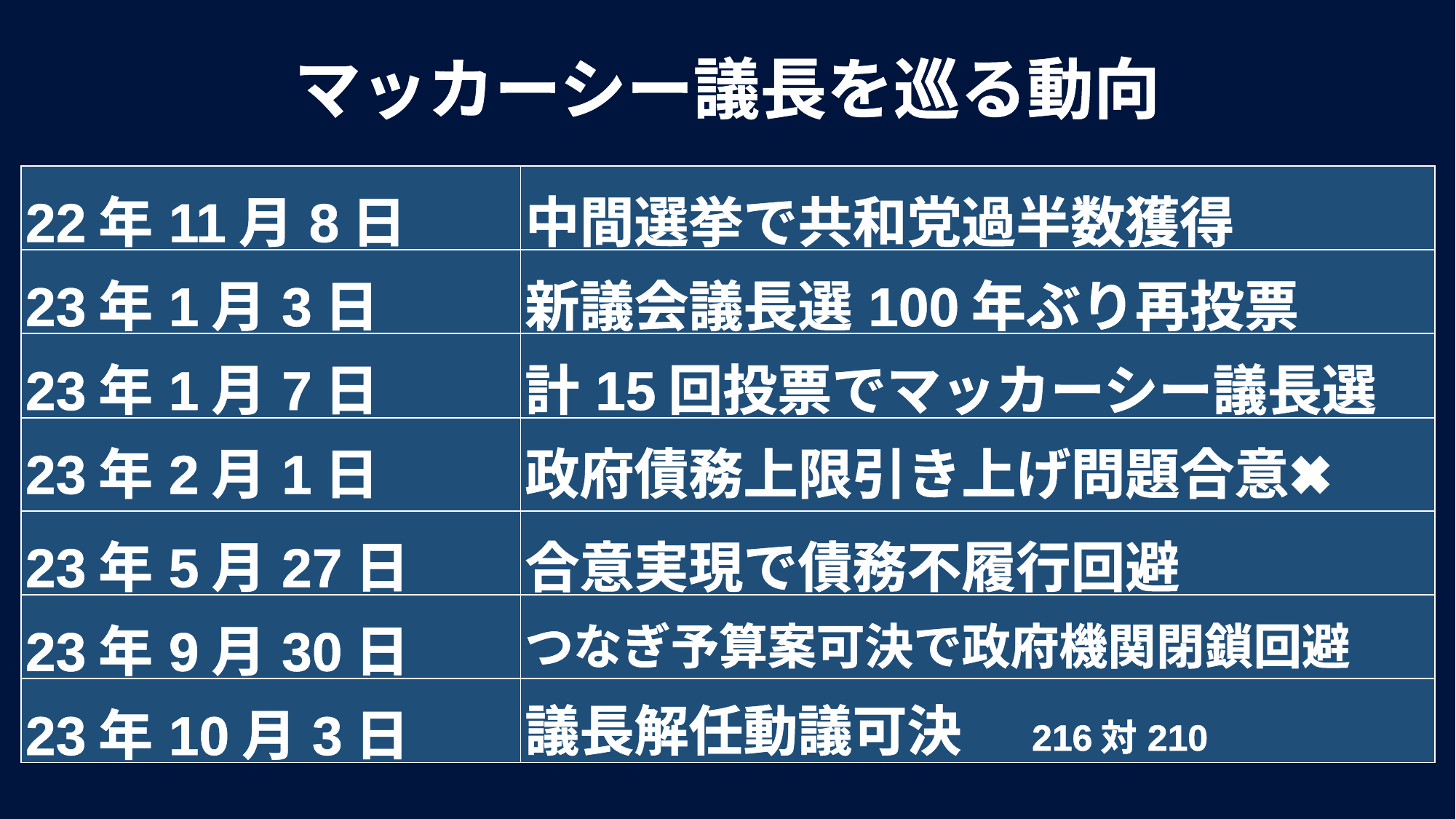

マッカーシー議長を巡る動向
| 22年11月8日 | 中間選挙で共和党過半数獲得 |
| --- | --- |
| 23年1月3日 | 新議会議長選100年ぶり再投票 |
| 23年1月7日 | 計15回投票でマッカーシー議長選出 |
| 23年2月1日 | 政府債務上限引き上げ問題合意✖ |
| 23年5月27日 | 合意実現で債務不履行回避 |
| 23年9月30日 | つなぎ予算案可決で政府機関閉鎖回避 |
| 23年10月3日 | 議長解任動議可決　216対210 |